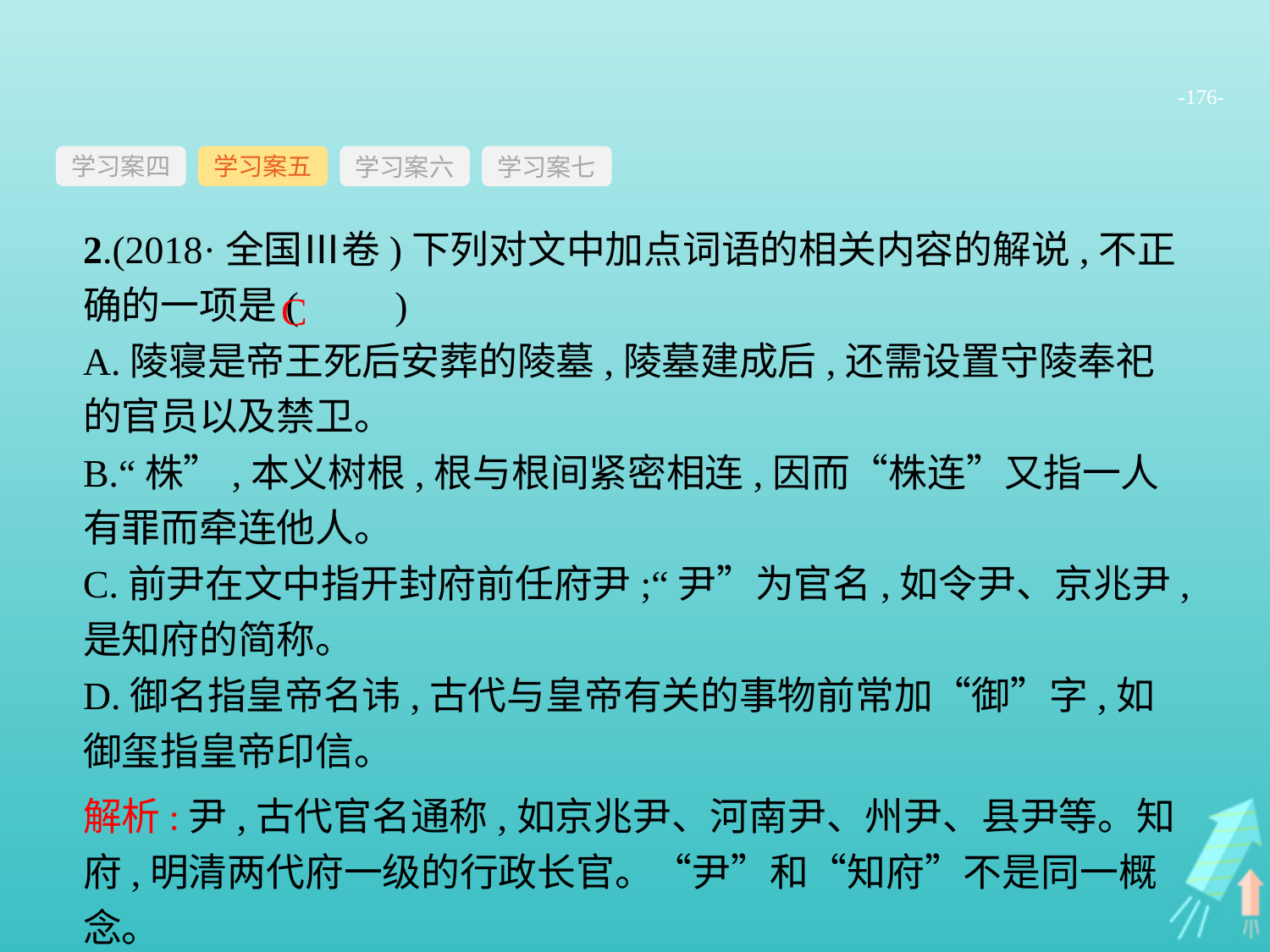

-176-
学习案四
学习案六
学习案七
学习案五
2.(2018·全国Ⅲ卷)下列对文中加点词语的相关内容的解说,不正确的一项是(　　)
A.陵寝是帝王死后安葬的陵墓,陵墓建成后,还需设置守陵奉祀的官员以及禁卫。
B.“株”,本义树根,根与根间紧密相连,因而“株连”又指一人有罪而牵连他人。
C.前尹在文中指开封府前任府尹;“尹”为官名,如令尹、京兆尹,是知府的简称。
D.御名指皇帝名讳,古代与皇帝有关的事物前常加“御”字,如御玺指皇帝印信。
C
解析:尹,古代官名通称,如京兆尹、河南尹、州尹、县尹等。知府,明清两代府一级的行政长官。“尹”和“知府”不是同一概念。